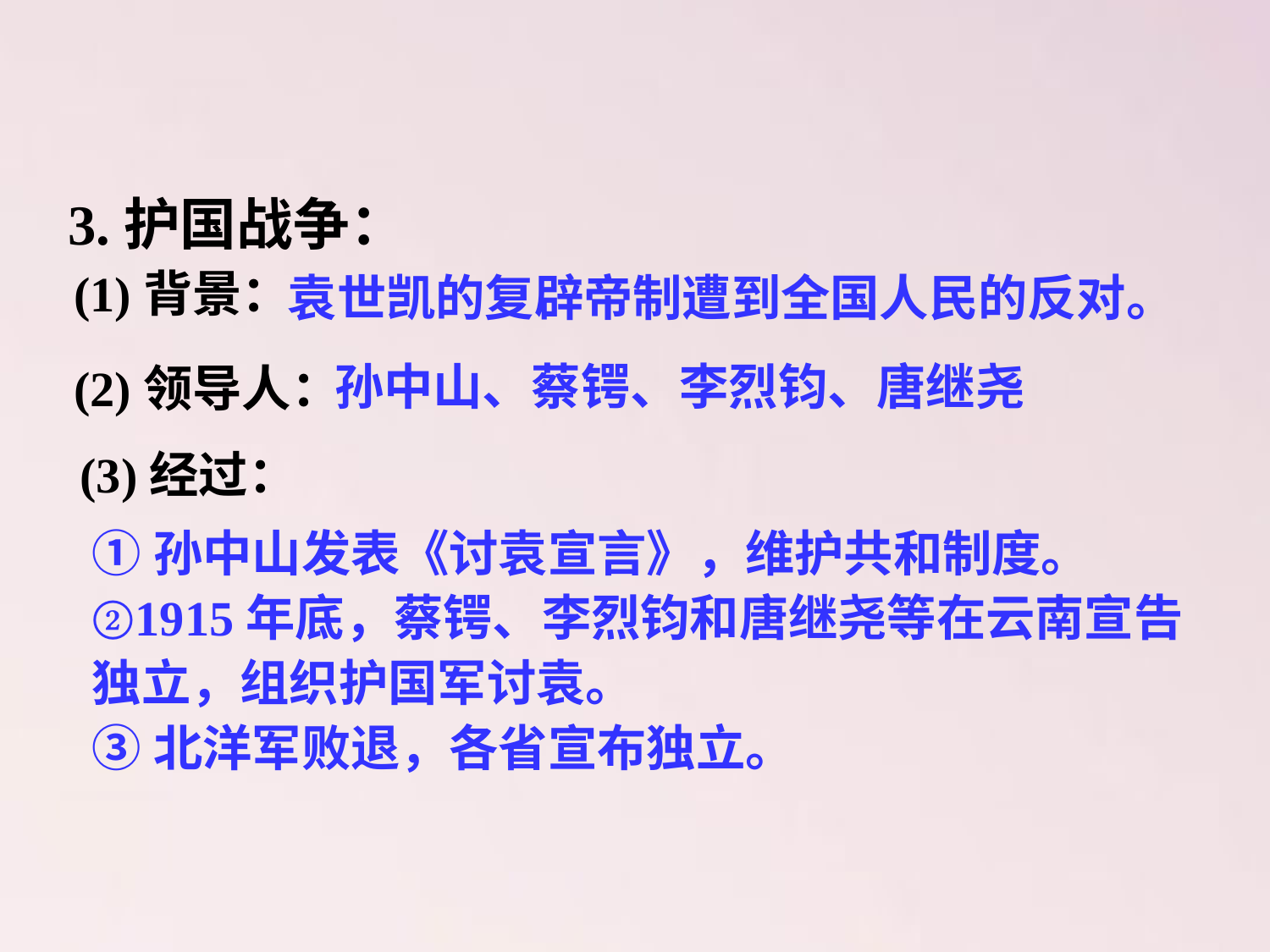

3.护国战争：
袁世凯的复辟帝制遭到全国人民的反对。
(1)背景：
(2)领导人：
孙中山、蔡锷、李烈钧、唐继尧
(3)经过：
①孙中山发表《讨袁宣言》，维护共和制度。
②1915年底，蔡锷、李烈钧和唐继尧等在云南宣告独立，组织护国军讨袁。
③北洋军败退，各省宣布独立。